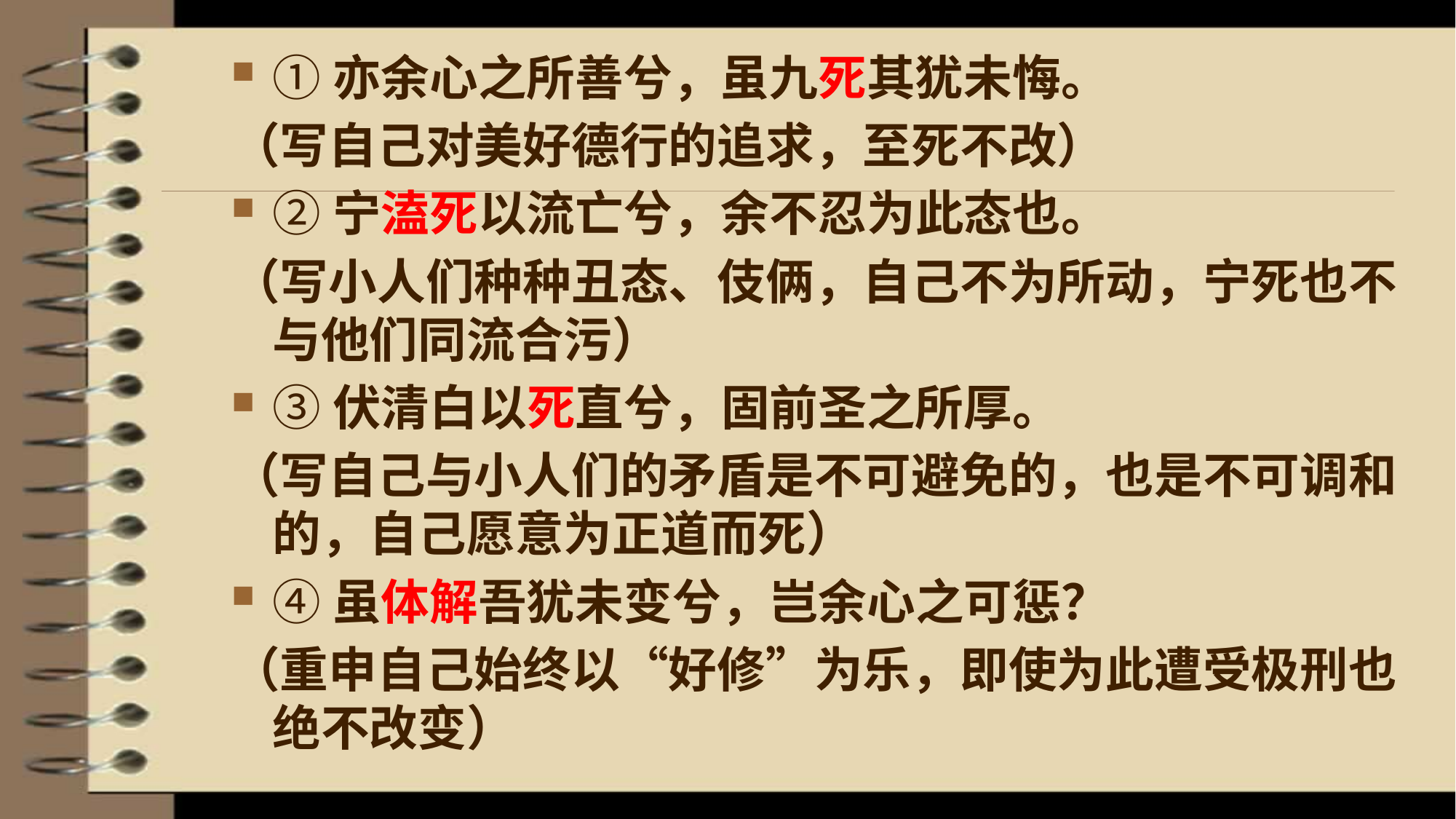

①亦余心之所善兮，虽九死其犹未悔。
（写自己对美好德行的追求，至死不改）
②宁溘死以流亡兮，余不忍为此态也。
（写小人们种种丑态、伎俩，自己不为所动，宁死也不与他们同流合污）
③伏清白以死直兮，固前圣之所厚。
（写自己与小人们的矛盾是不可避免的，也是不可调和的，自己愿意为正道而死）
④虽体解吾犹未变兮，岂余心之可惩？
（重申自己始终以“好修”为乐，即使为此遭受极刑也绝不改变）